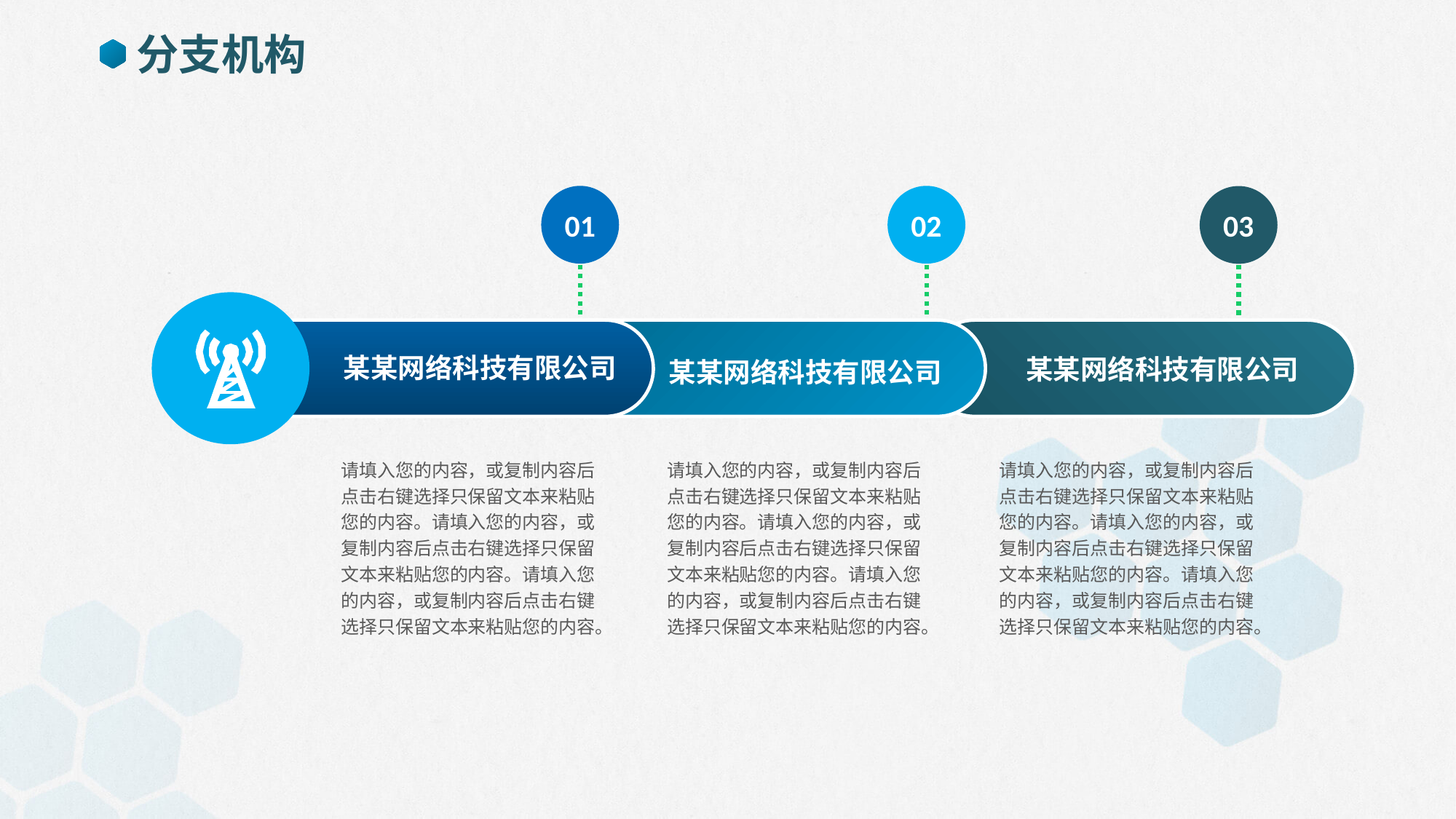

分支机构

01
02
03

某某网络科技有限公司

某某网络科技有限公司

某某网络科技有限公司
请填入您的内容，或复制内容后点击右键选择只保留文本来粘贴您的内容。请填入您的内容，或复制内容后点击右键选择只保留文本来粘贴您的内容。请填入您的内容，或复制内容后点击右键选择只保留文本来粘贴您的内容。

请填入您的内容，或复制内容后点击右键选择只保留文本来粘贴您的内容。请填入您的内容，或复制内容后点击右键选择只保留文本来粘贴您的内容。请填入您的内容，或复制内容后点击右键选择只保留文本来粘贴您的内容。

请填入您的内容，或复制内容后点击右键选择只保留文本来粘贴您的内容。请填入您的内容，或复制内容后点击右键选择只保留文本来粘贴您的内容。请填入您的内容，或复制内容后点击右键选择只保留文本来粘贴您的内容。